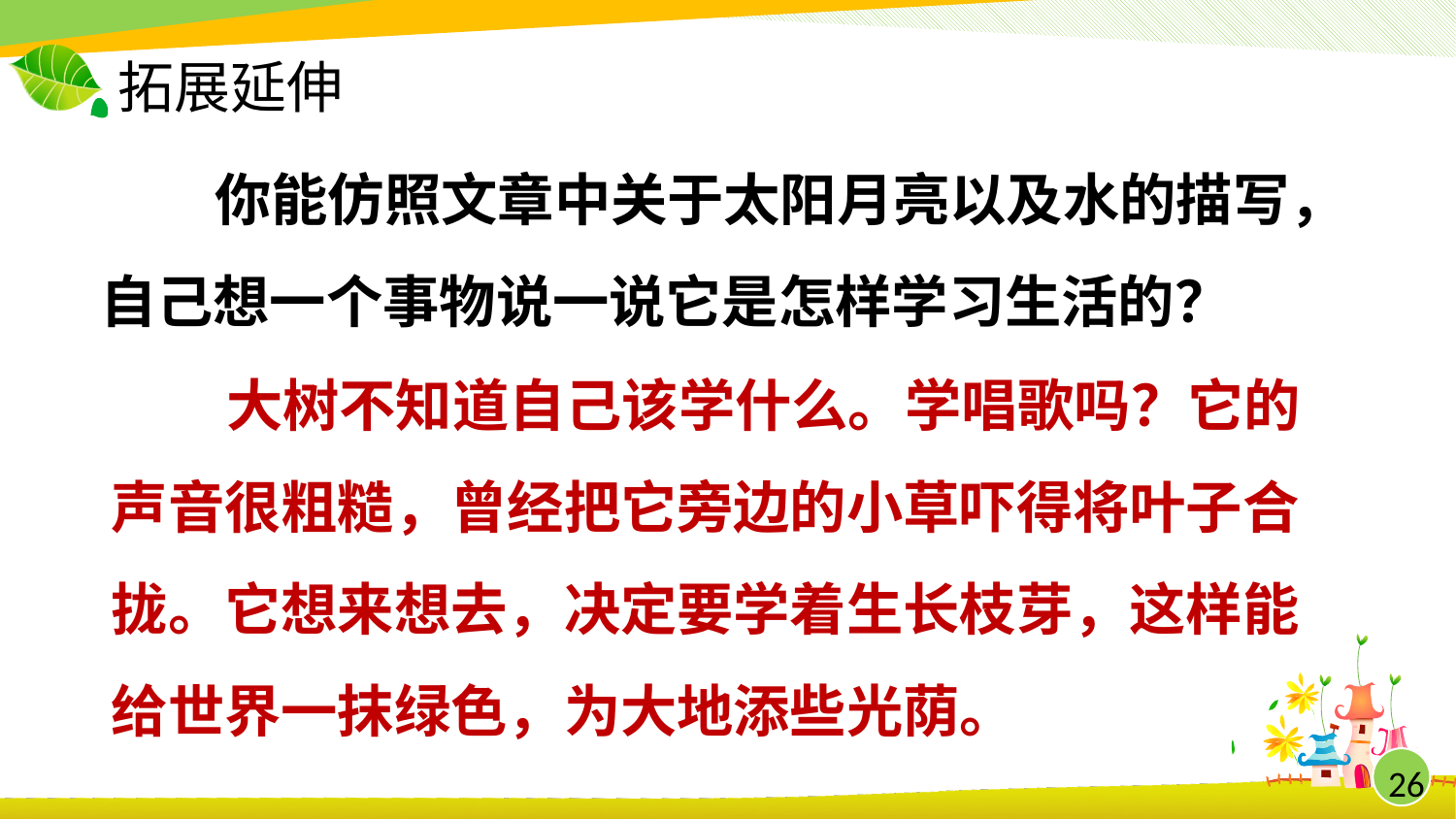

# 拓展延伸
你能仿照文章中关于太阳月亮以及水的描写，自己想一个事物说一说它是怎样学习生活的？
大树不知道自己该学什么。学唱歌吗？它的声音很粗糙，曾经把它旁边的小草吓得将叶子合拢。它想来想去，决定要学着生长枝芽，这样能给世界一抹绿色，为大地添些光荫。